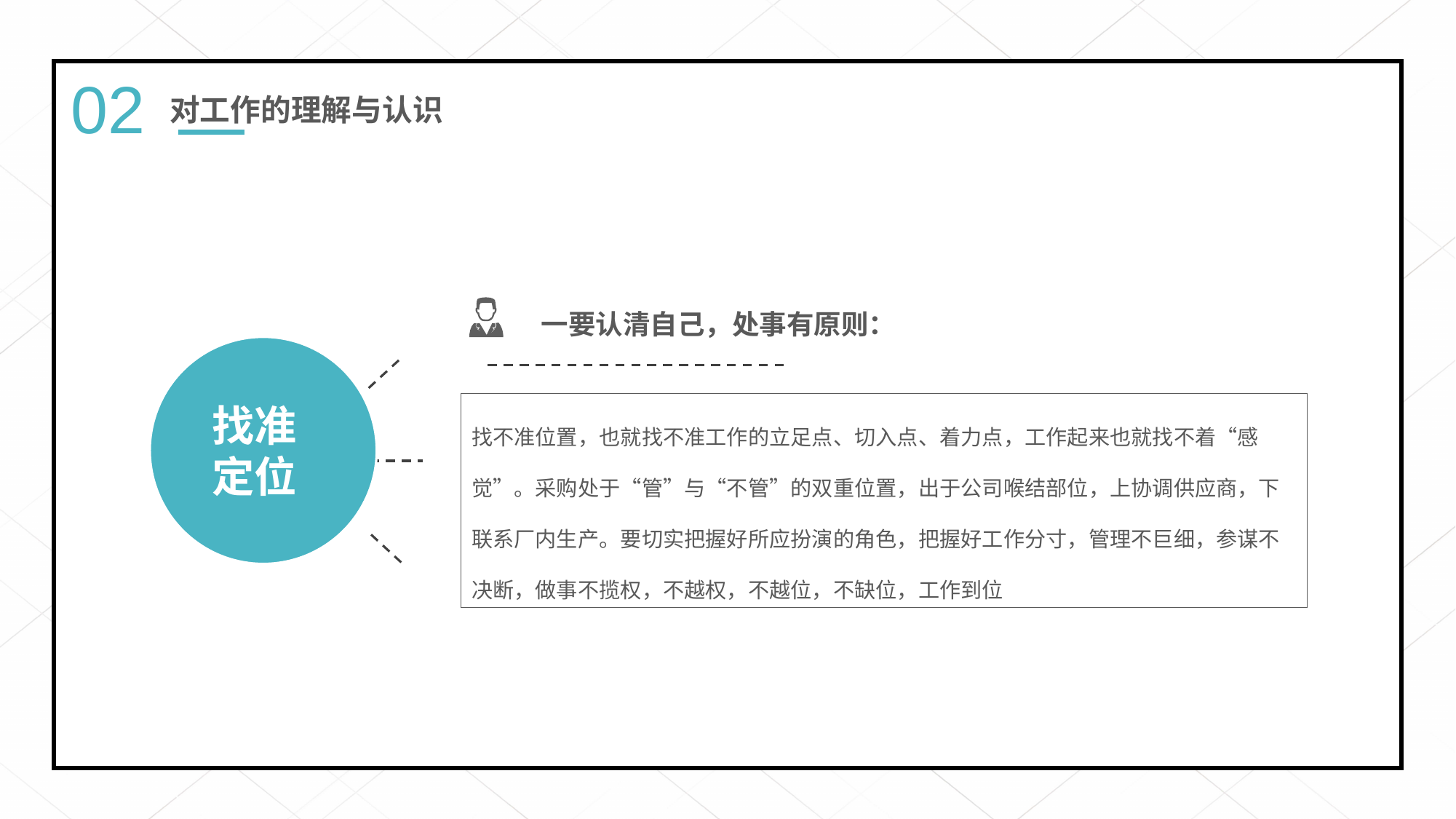

02
对工作的理解与认识
一要认清自己，处事有原则：

找不准位置，也就找不准工作的立足点、切入点、着力点，工作起来也就找不着“感觉”。采购处于“管”与“不管”的双重位置，出于公司喉结部位，上协调供应商，下联系厂内生产。要切实把握好所应扮演的角色，把握好工作分寸，管理不巨细，参谋不决断，做事不揽权，不越权，不越位，不缺位，工作到位
找准定位